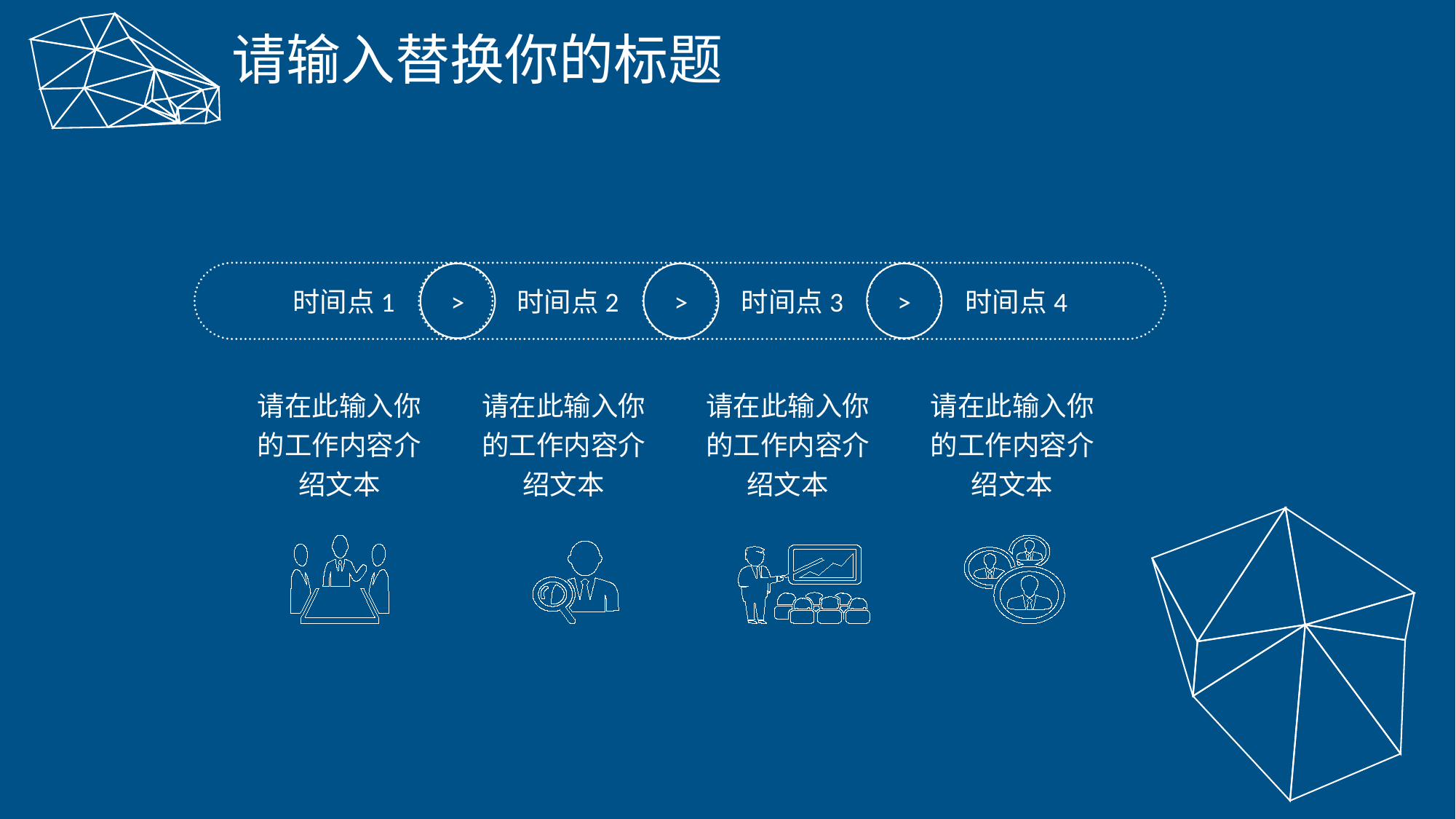

请输入替换你的标题

>
>
>
时间点1
时间点2
时间点3
时间点4
请在此输入你的工作内容介绍文本
请在此输入你的工作内容介绍文本
请在此输入你的工作内容介绍文本
请在此输入你的工作内容介绍文本